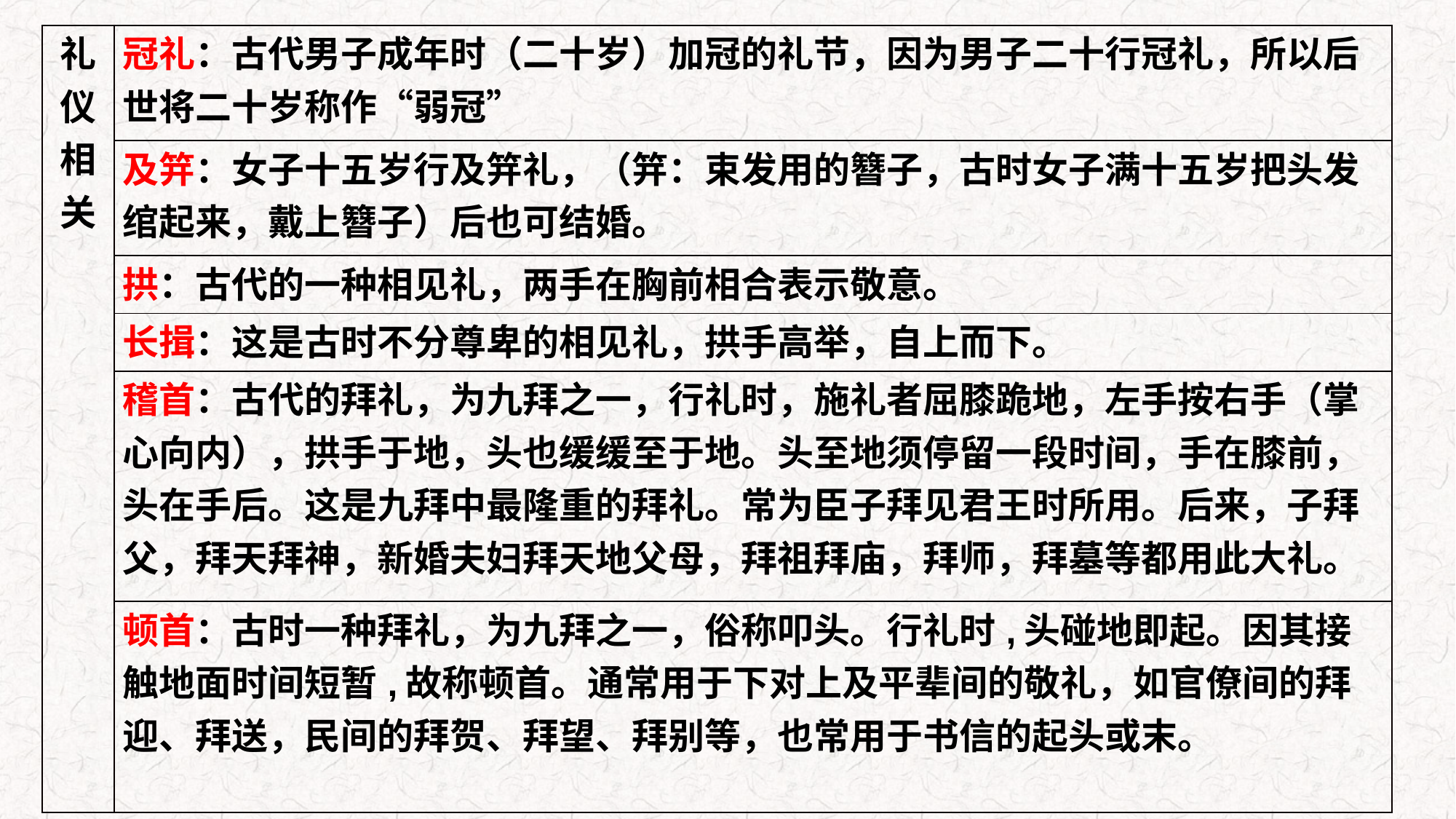

| 礼仪相关 | 冠礼：古代男子成年时（二十岁）加冠的礼节，因为男子二十行冠礼，所以后世将二十岁称作“弱冠” |
| --- | --- |
|  | 及笄：女子十五岁行及笄礼，（笄：束发用的簪子，古时女子满十五岁把头发绾起来，戴上簪子）后也可结婚。 |
|  | 拱：古代的一种相见礼，两手在胸前相合表示敬意。 |
|  | 长揖：这是古时不分尊卑的相见礼，拱手高举，自上而下。 |
|  | 稽首：古代的拜礼，为九拜之一，行礼时，施礼者屈膝跪地，左手按右手（掌心向内），拱手于地，头也缓缓至于地。头至地须停留一段时间，手在膝前，头在手后。这是九拜中最隆重的拜礼。常为臣子拜见君王时所用。后来，子拜父，拜天拜神，新婚夫妇拜天地父母，拜祖拜庙，拜师，拜墓等都用此大礼。 |
|  | 顿首：古时一种拜礼，为九拜之一，俗称叩头。行礼时,头碰地即起。因其接触地面时间短暂,故称顿首。通常用于下对上及平辈间的敬礼，如官僚间的拜迎、拜送，民间的拜贺、拜望、拜别等，也常用于书信的起头或末。 |